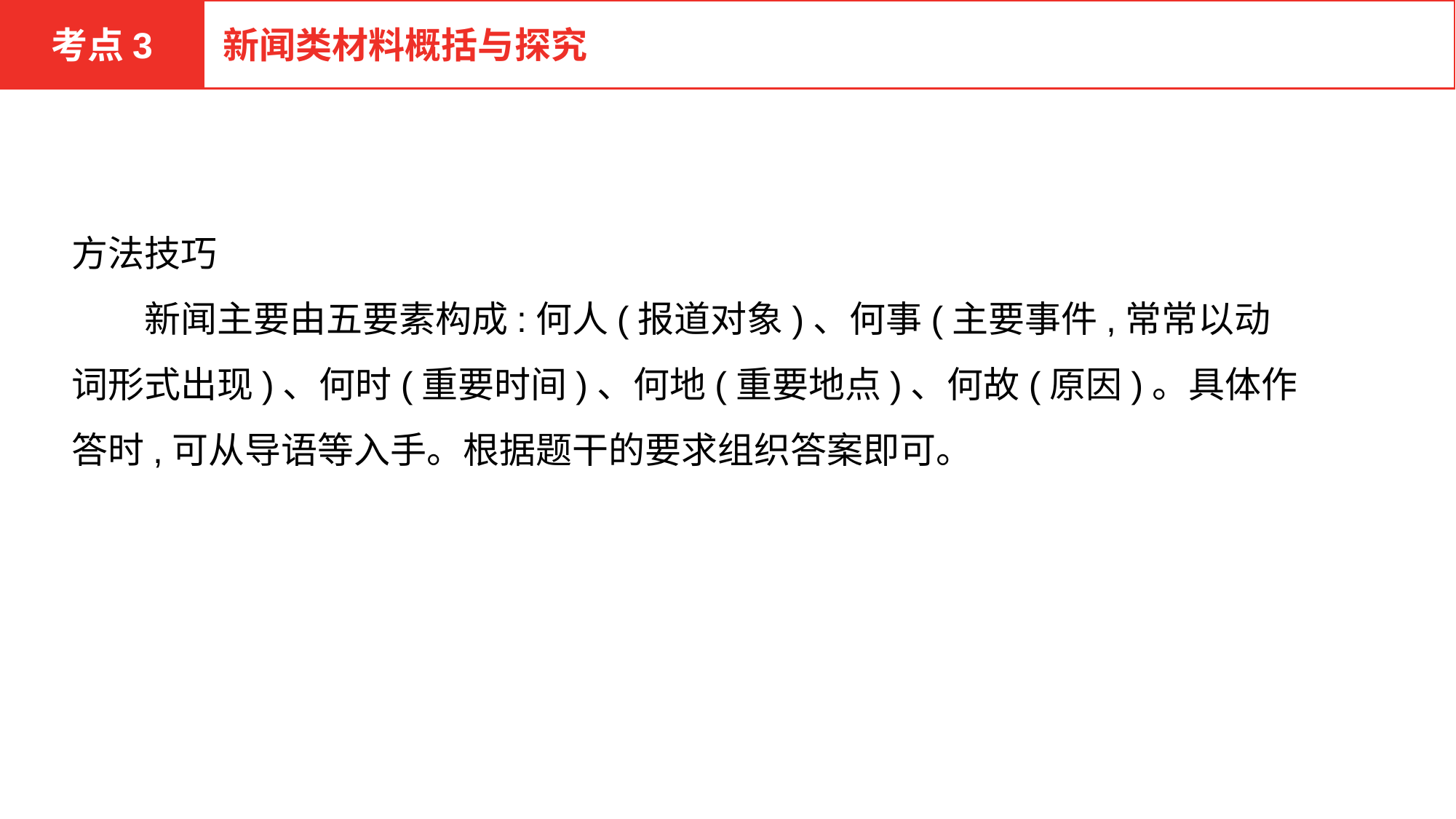

考点3
新闻类材料概括与探究
方法技巧
　　新闻主要由五要素构成:何人(报道对象)、何事(主要事件,常常以动词形式出现)、何时(重要时间)、何地(重要地点)、何故(原因)。具体作答时,可从导语等入手。根据题干的要求组织答案即可。